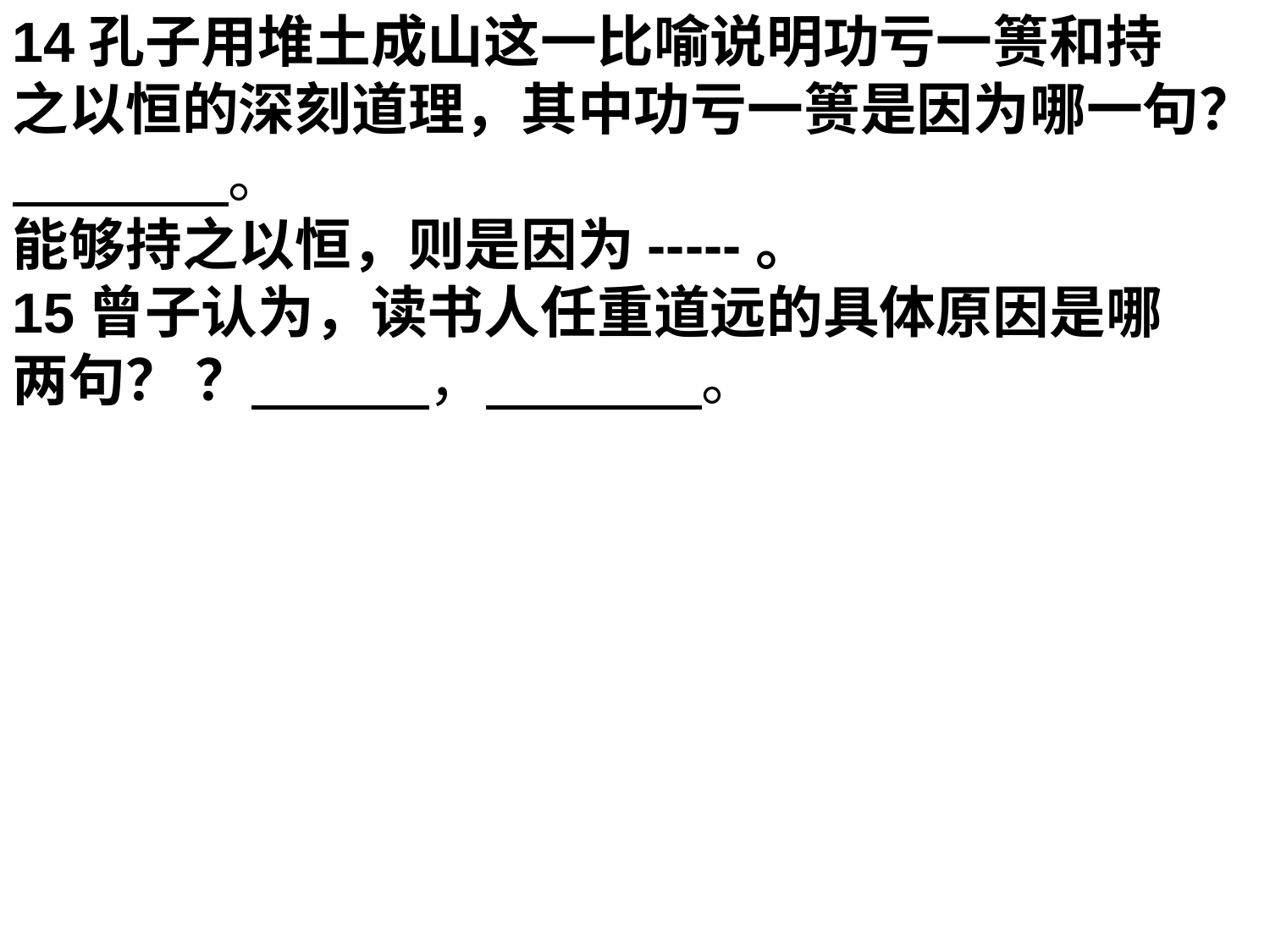

14孔子用堆土成山这一比喻说明功亏一篑和持之以恒的深刻道理，其中功亏一篑是因为哪一句？                 。
能够持之以恒，则是因为-----。
15曾子认为，读书人任重道远的具体原因是哪两句？ ？              ，                 。